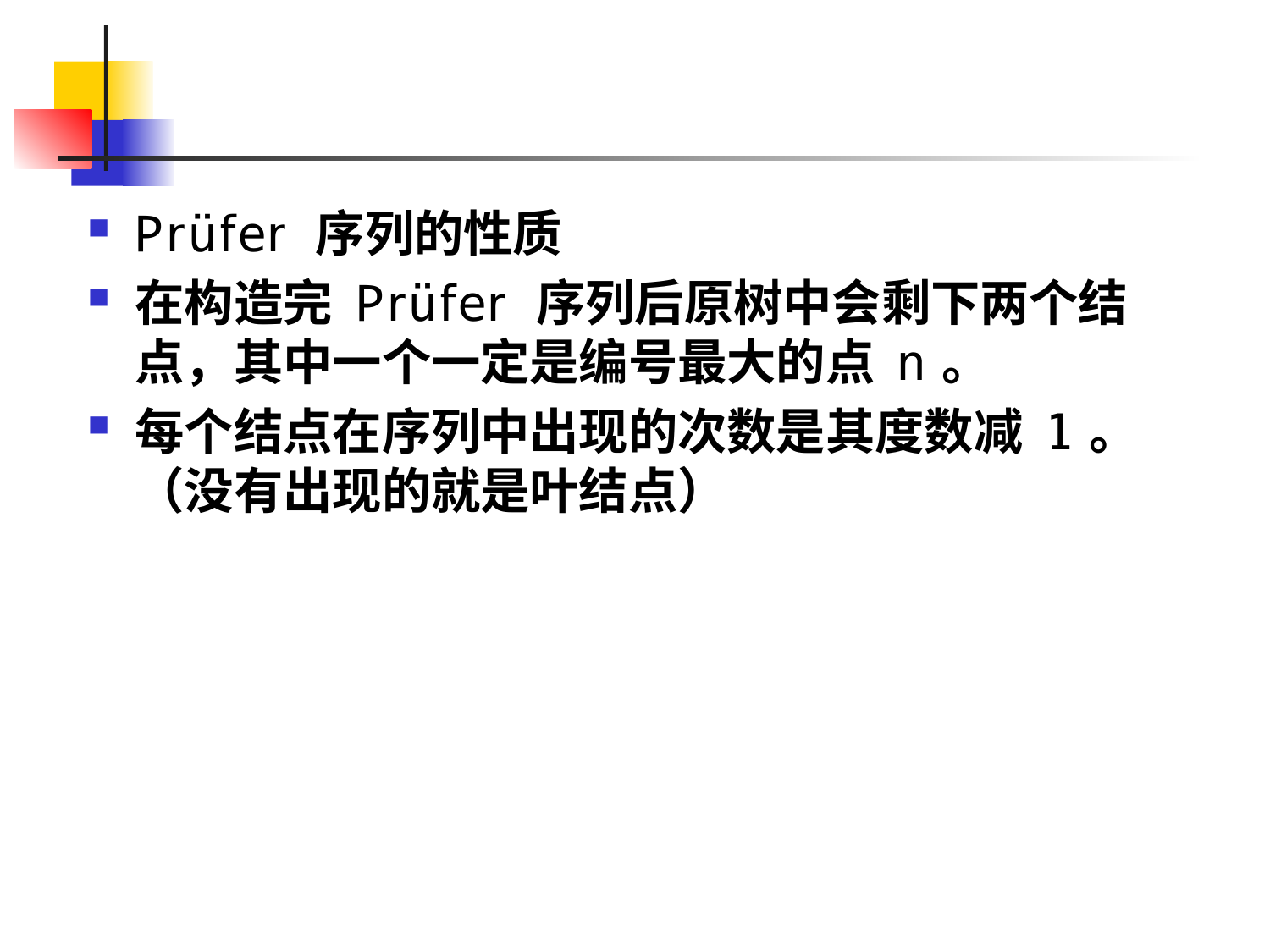

#
Prüfer 序列的性质
在构造完 Prüfer 序列后原树中会剩下两个结点，其中一个一定是编号最大的点 n。
每个结点在序列中出现的次数是其度数减 1。（没有出现的就是叶结点）

8